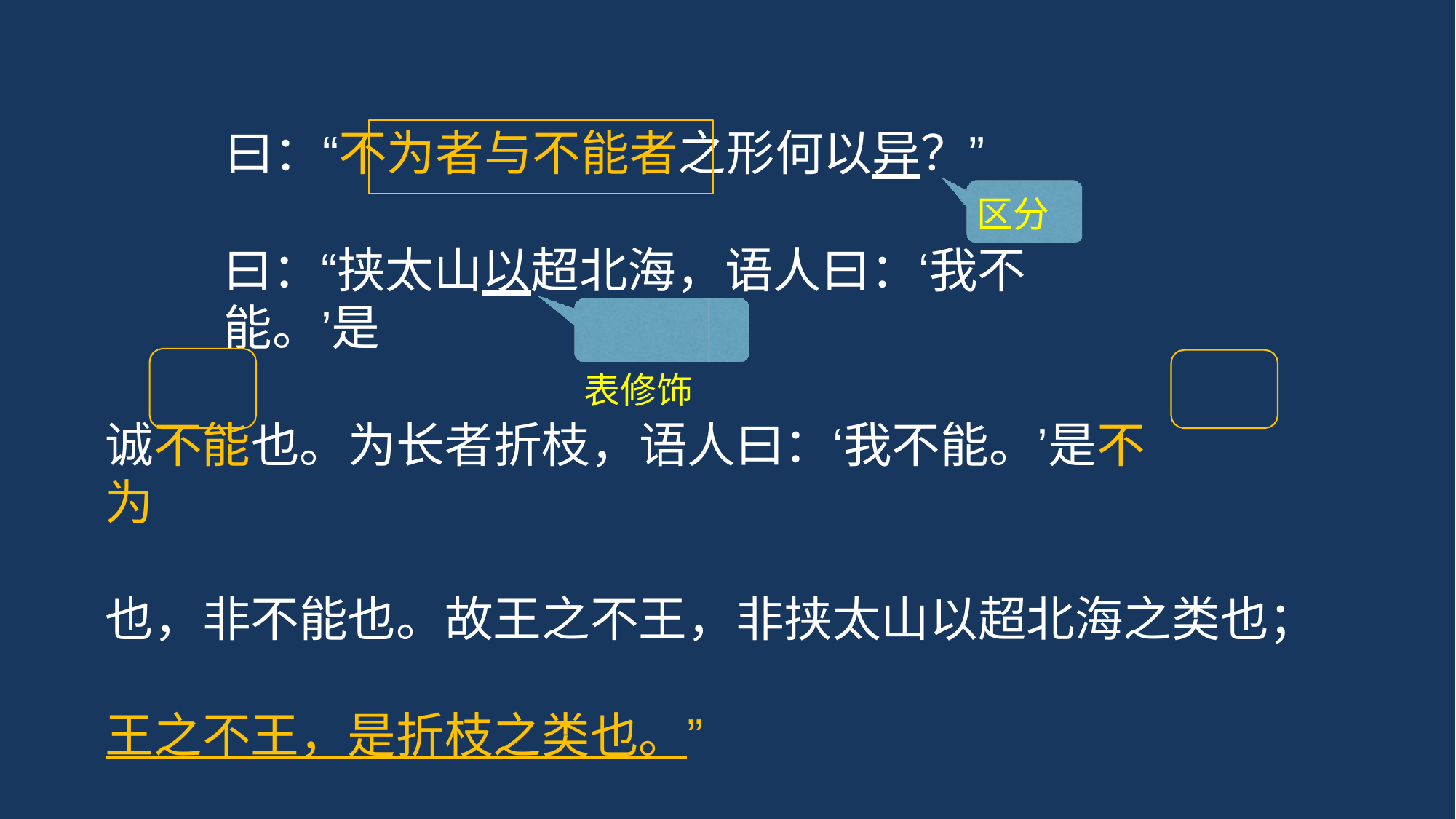

# 曰：“不为者与不能者之形何以异？”

区分
曰：“挟太山以超北海，语人曰：‘我不能。’是
表修饰
诚不能也。为长者折枝，语人曰：‘我不能。’是不为
也，非不能也。故王之不王，非挟太山以超北海之类也； 王之不王，是折枝之类也。”